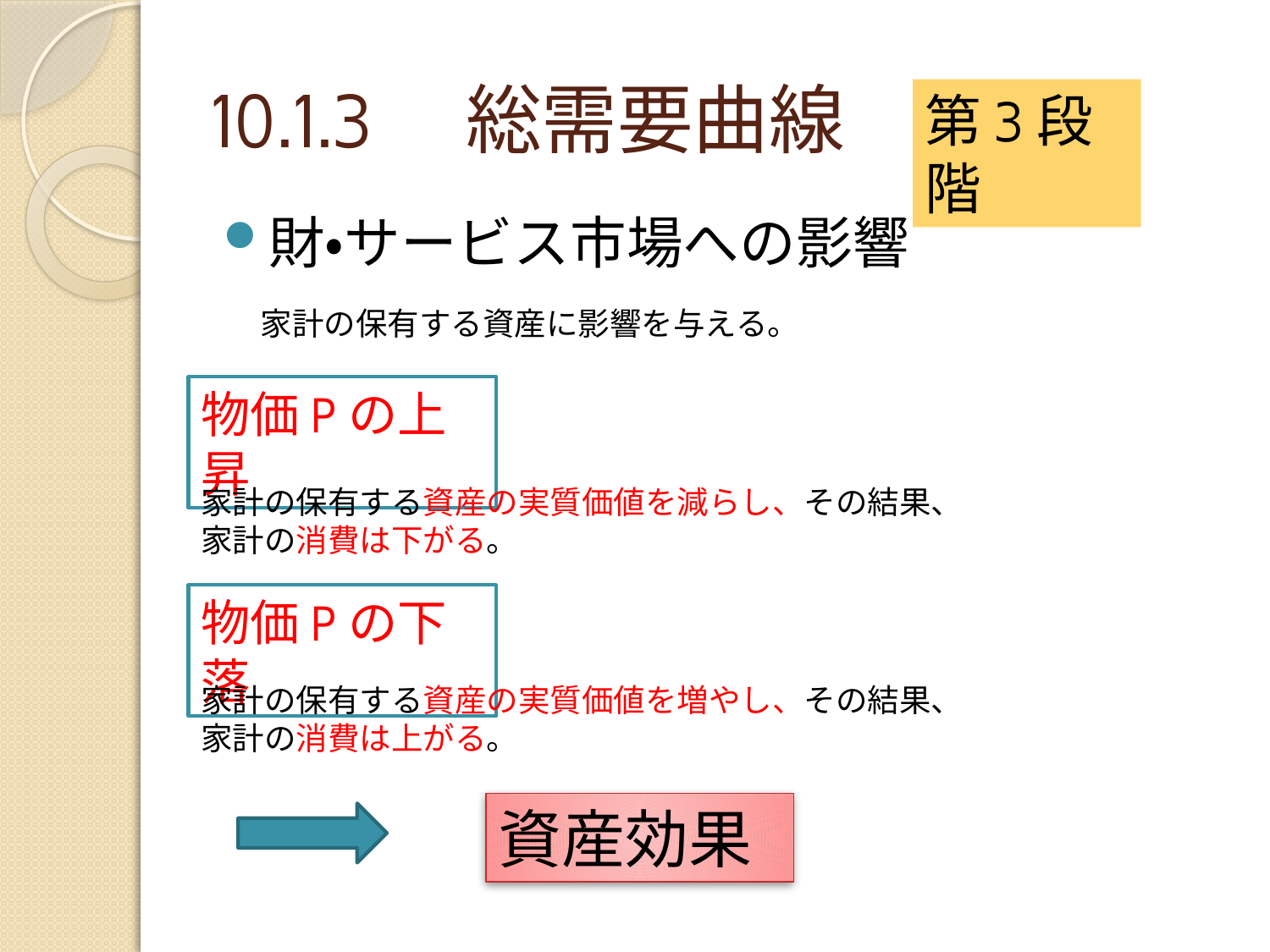

# 10.1.3　総需要曲線
第3段階
財・サービス市場への影響
家計の保有する資産に影響を与える。
物価Pの上昇
家計の保有する資産の実質価値を減らし、その結果、家計の消費は下がる。
物価Pの下落
家計の保有する資産の実質価値を増やし、その結果、家計の消費は上がる。
資産効果